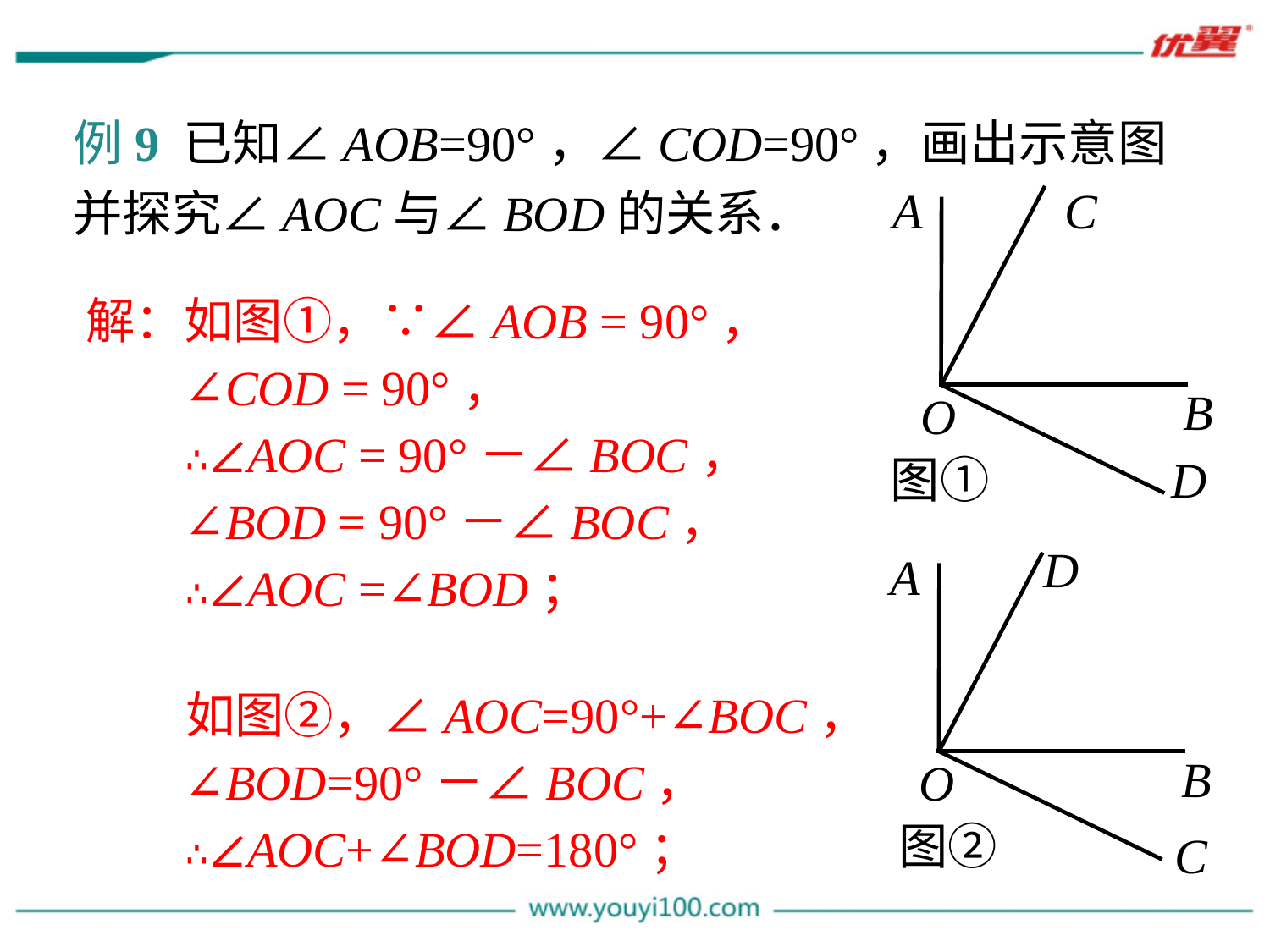

例9 已知∠AOB=90°，∠COD=90°，画出示意图并探究∠AOC与∠BOD的关系．
A
C
B
O
图①
D
解：如图①，∵∠AOB = 90°，
        ∠COD = 90°，
        ∴∠AOC = 90°－∠BOC，
        ∠BOD = 90°－∠BOC，
        ∴∠AOC =∠BOD；

        如图②，∠AOC=90°+∠BOC，
        ∠BOD=90°－∠BOC，
        ∴∠AOC+∠BOD=180°；

D
A
B
O
C
图②